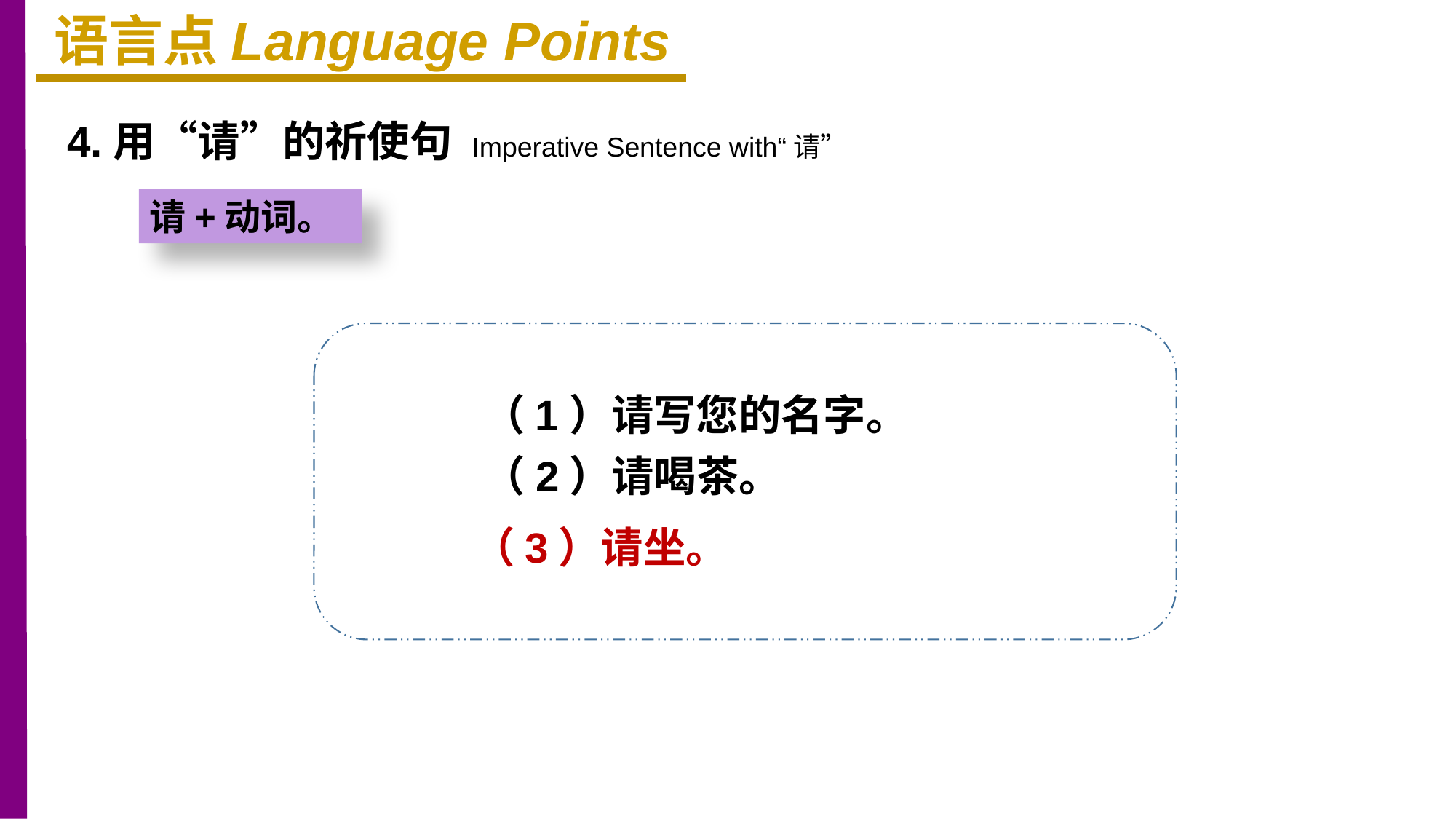

语言点Language Points
4.用“请”的祈使句 Imperative Sentence with“请”
请+动词。

（1）请写您的名字。
（2）请喝茶。
（3）请坐。